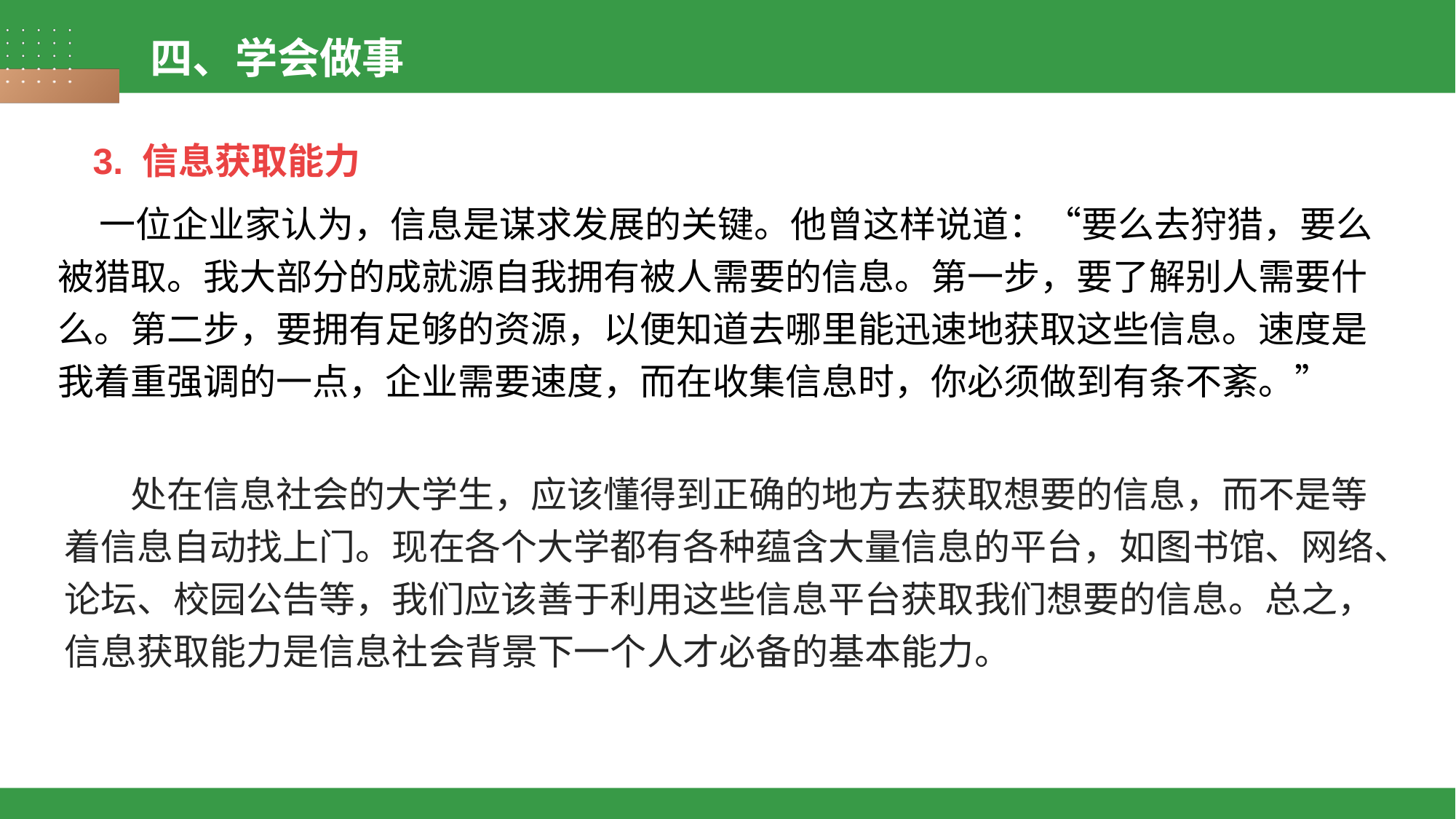

四、学会做事
3. 信息获取能力
    一位企业家认为，信息是谋求发展的关键。他曾这样说道：“要么去狩猎，要么被猎取。我大部分的成就源自我拥有被人需要的信息。第一步，要了解别人需要什么。第二步，要拥有足够的资源，以便知道去哪里能迅速地获取这些信息。速度是我着重强调的一点，企业需要速度，而在收集信息时，你必须做到有条不紊。”
       处在信息社会的大学生，应该懂得到正确的地方去获取想要的信息，而不是等着信息自动找上门。现在各个大学都有各种蕴含大量信息的平台，如图书馆、网络、论坛、校园公告等，我们应该善于利用这些信息平台获取我们想要的信息。总之，信息获取能力是信息社会背景下一个人才必备的基本能力。